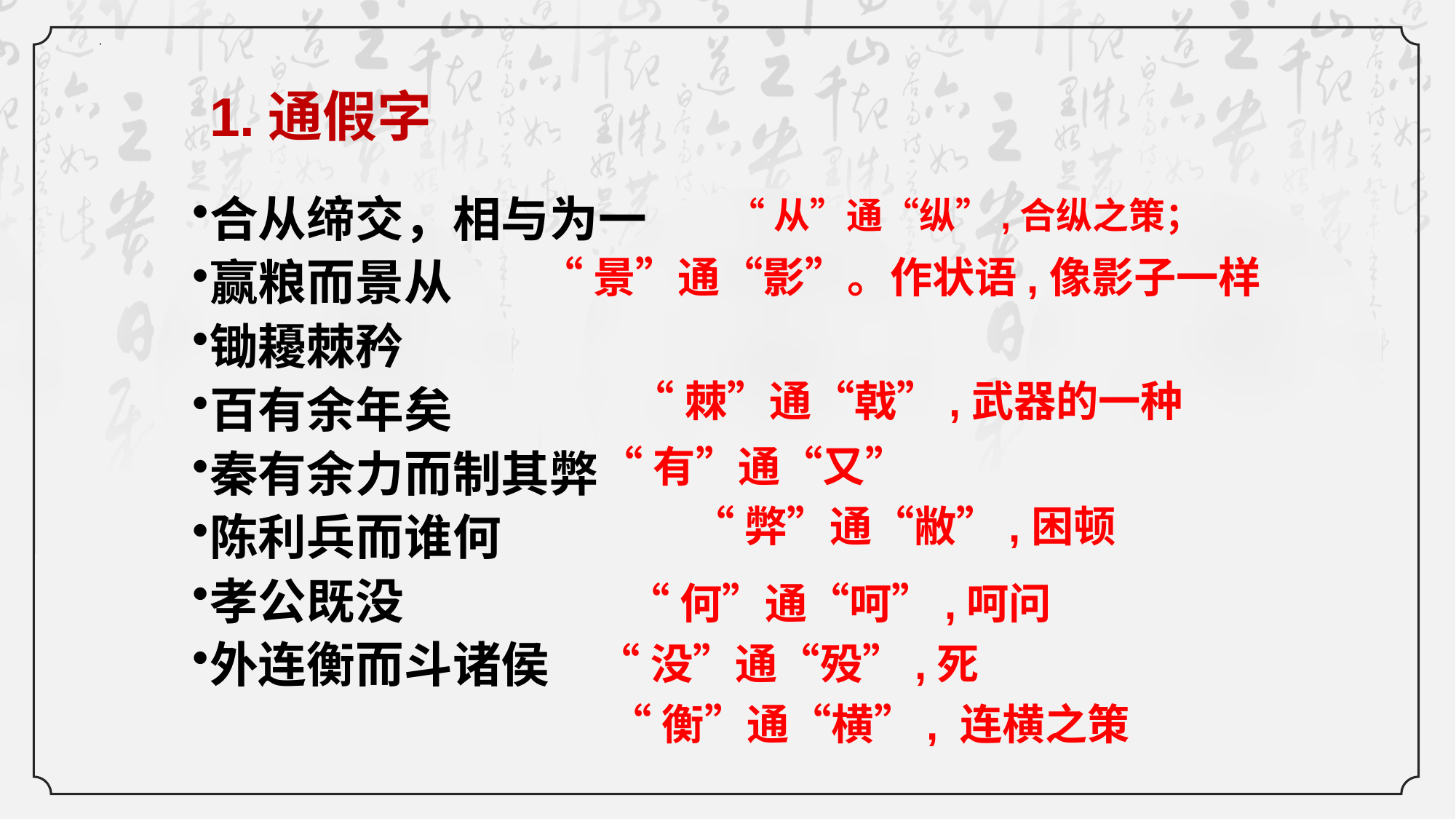

1.通假字
合从缔交，相与为一
赢粮而景从
锄耰棘矜
百有余年矣
秦有余力而制其弊
陈利兵而谁何
孝公既没
外连衡而斗诸侯
“从”通“纵”,合纵之策；
“景”通“影”。作状语,像影子一样
“棘”通“戟”,武器的一种
“有”通“又”
“弊”通“敝”,困顿
“何”通“呵”,呵问

“没”通“殁”,死
“衡”通“横”, 连横之策